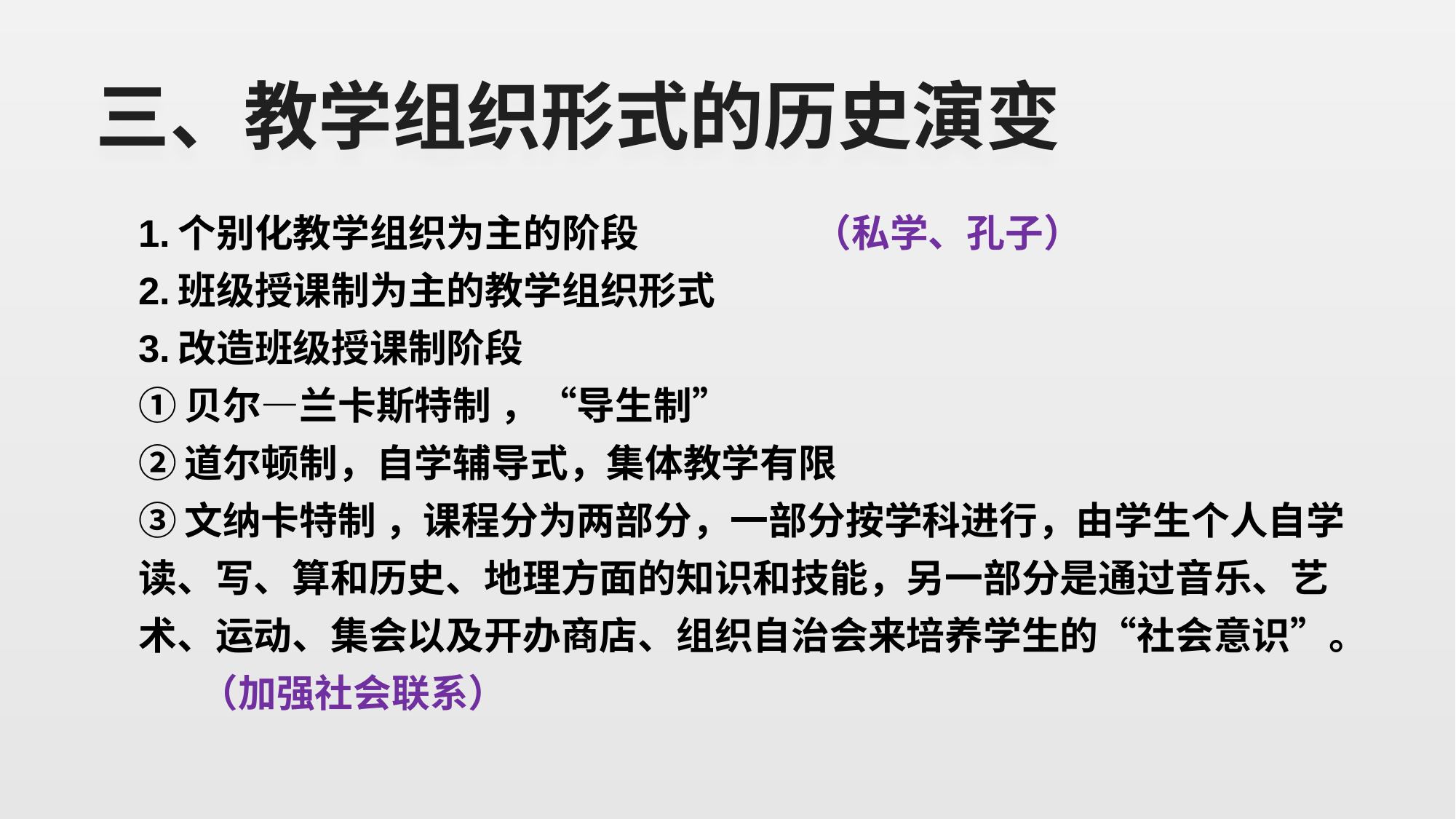

# 三、教学组织形式的历史演变
1.个别化教学组织为主的阶段                    （私学、孔子）
2.班级授课制为主的教学组织形式
3.改造班级授课制阶段
①贝尔—兰卡斯特制 ，“导生制”
②道尔顿制，自学辅导式，集体教学有限
③文纳卡特制 ，课程分为两部分，一部分按学科进行，由学生个人自学读、写、算和历史、地理方面的知识和技能，另一部分是通过音乐、艺术、运动、集会以及开办商店、组织自治会来培养学生的“社会意识”。       （加强社会联系）